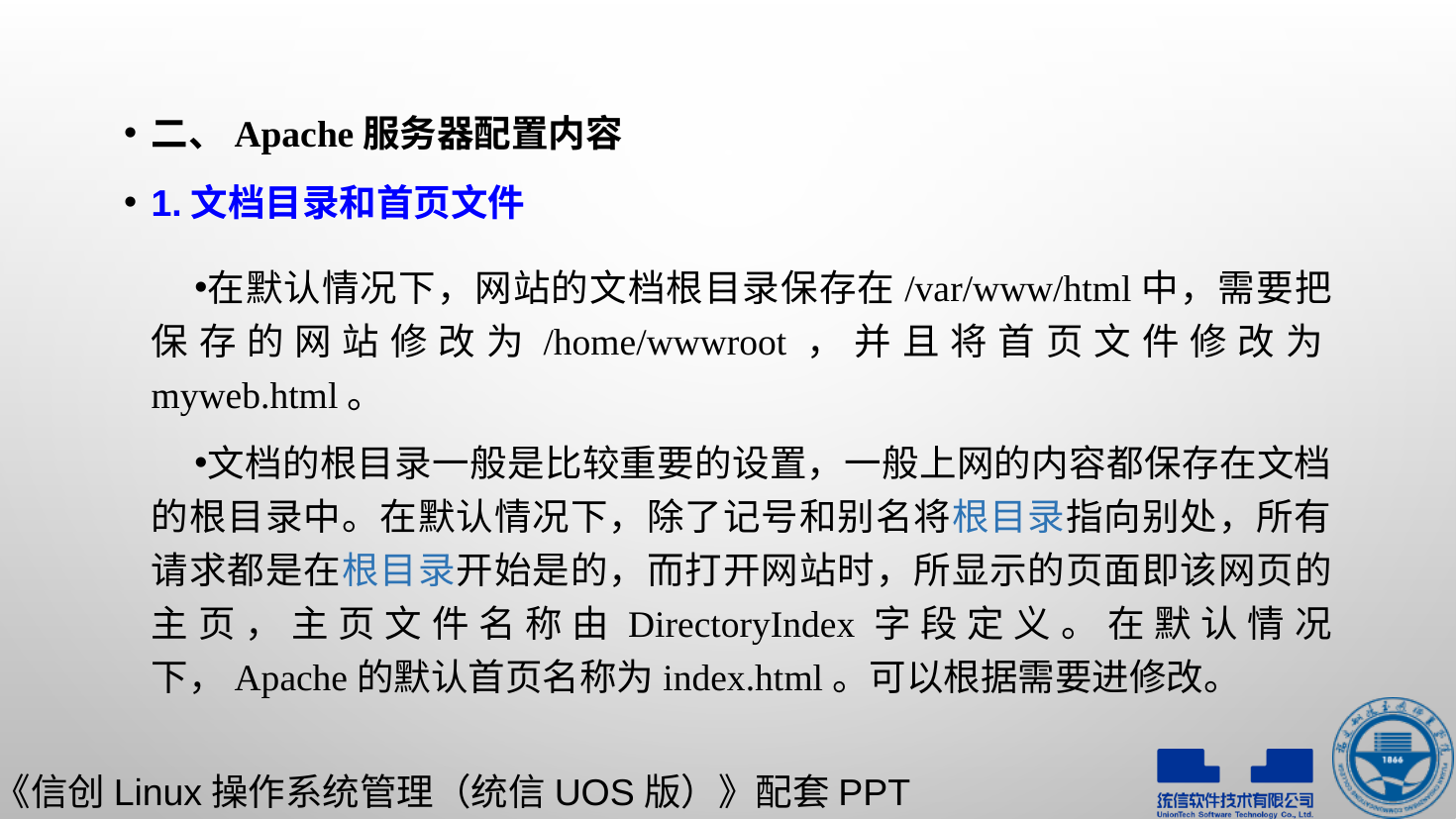

二、Apache服务器配置内容
1.文档目录和首页文件
在默认情况下，网站的文档根目录保存在/var/www/html中，需要把保存的网站修改为/home/wwwroot，并且将首页文件修改为myweb.html。
文档的根目录一般是比较重要的设置，一般上网的内容都保存在文档的根目录中。在默认情况下，除了记号和别名将根目录指向别处，所有请求都是在根目录开始是的，而打开网站时，所显示的页面即该网页的主页，主页文件名称由DirectoryIndex字段定义。在默认情况下，Apache的默认首页名称为index.html。可以根据需要进修改。